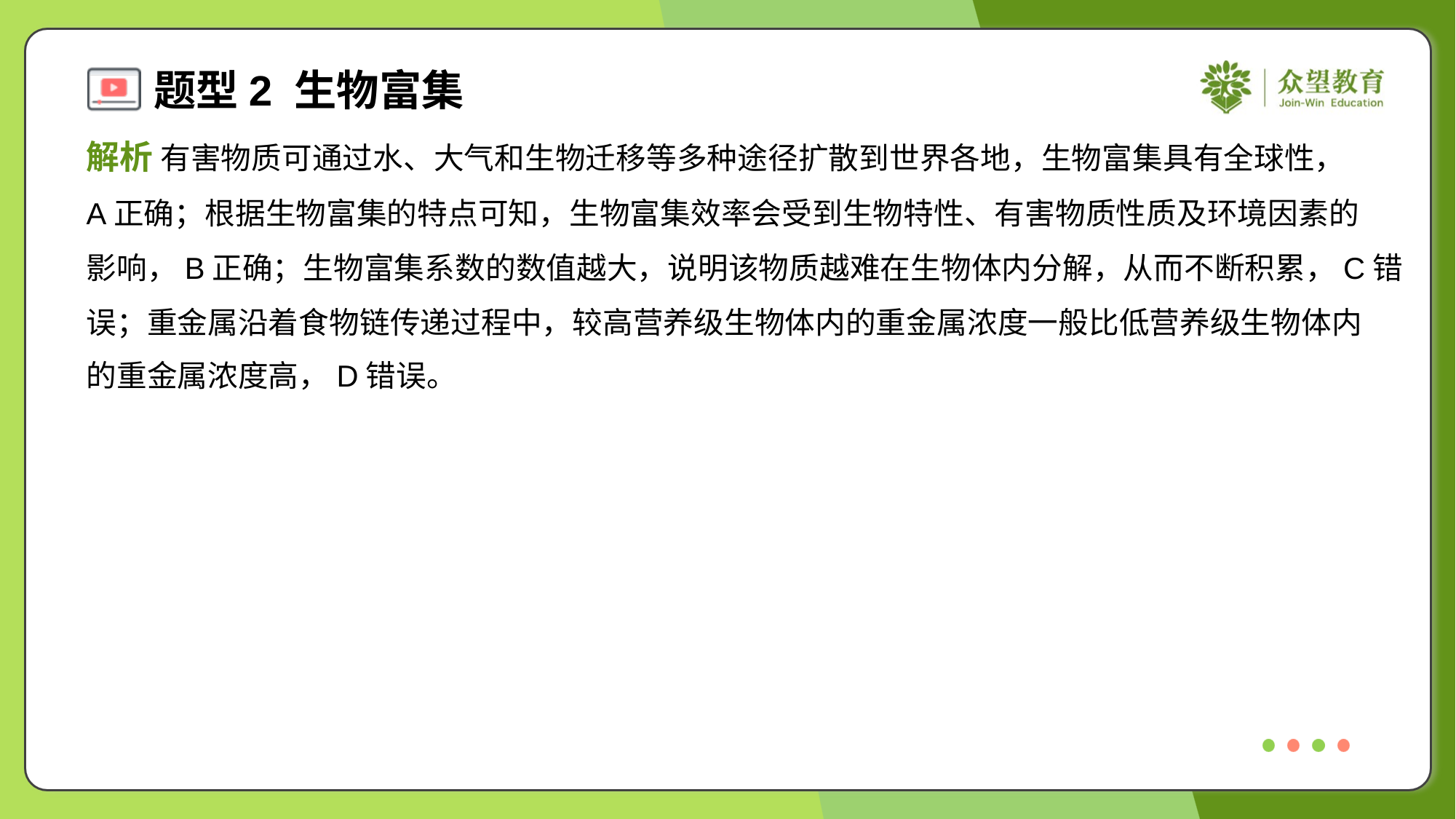

解析 有害物质可通过水、大气和生物迁移等多种途径扩散到世界各地，生物富集具有全球性，
A正确；根据生物富集的特点可知，生物富集效率会受到生物特性、有害物质性质及环境因素的
影响，B正确；生物富集系数的数值越大，说明该物质越难在生物体内分解，从而不断积累，C错
误；重金属沿着食物链传递过程中，较高营养级生物体内的重金属浓度一般比低营养级生物体内
的重金属浓度高，D错误。